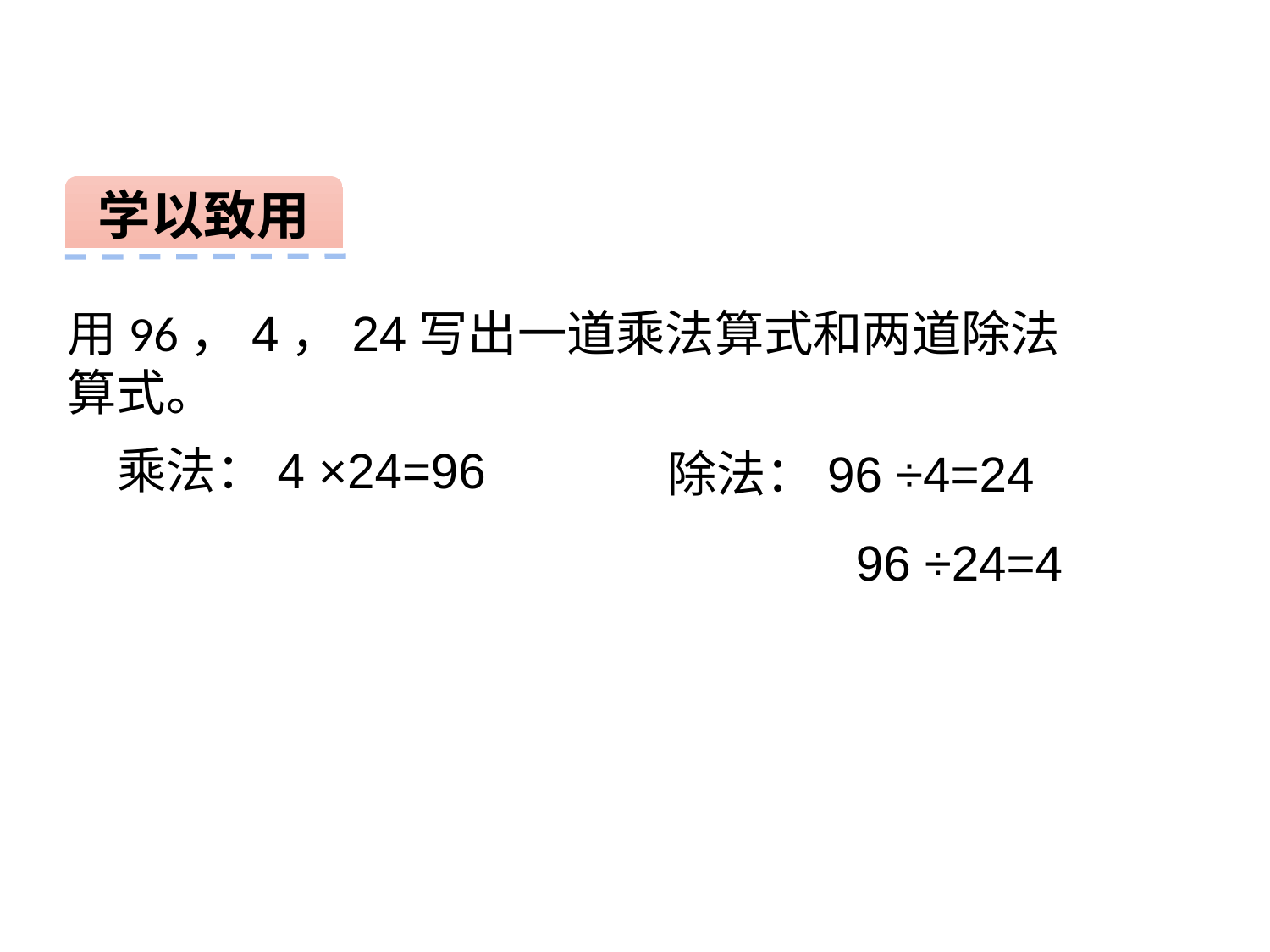

学以致用
用96，4，24写出一道乘法算式和两道除法算式。
乘法：4 ×24=96
除法：96 ÷4=24
             96 ÷24=4